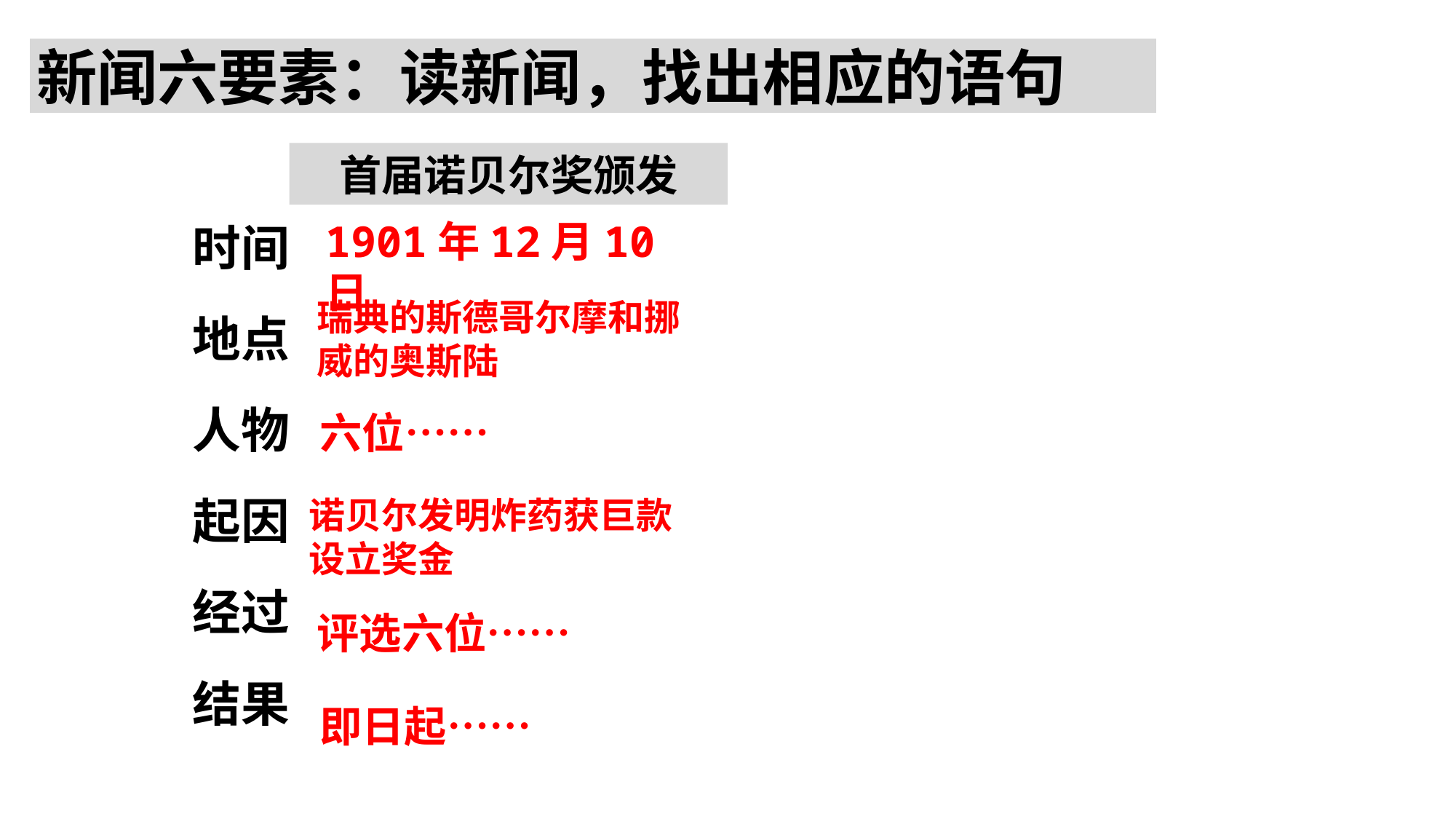

新闻六要素：读新闻，找出相应的语句
首届诺贝尔奖颁发
时间
地点
人物
起因
经过
结果

1901年12月10日
瑞典的斯德哥尔摩和挪威的奥斯陆
六位……
诺贝尔发明炸药获巨款设立奖金
评选六位……
即日起……